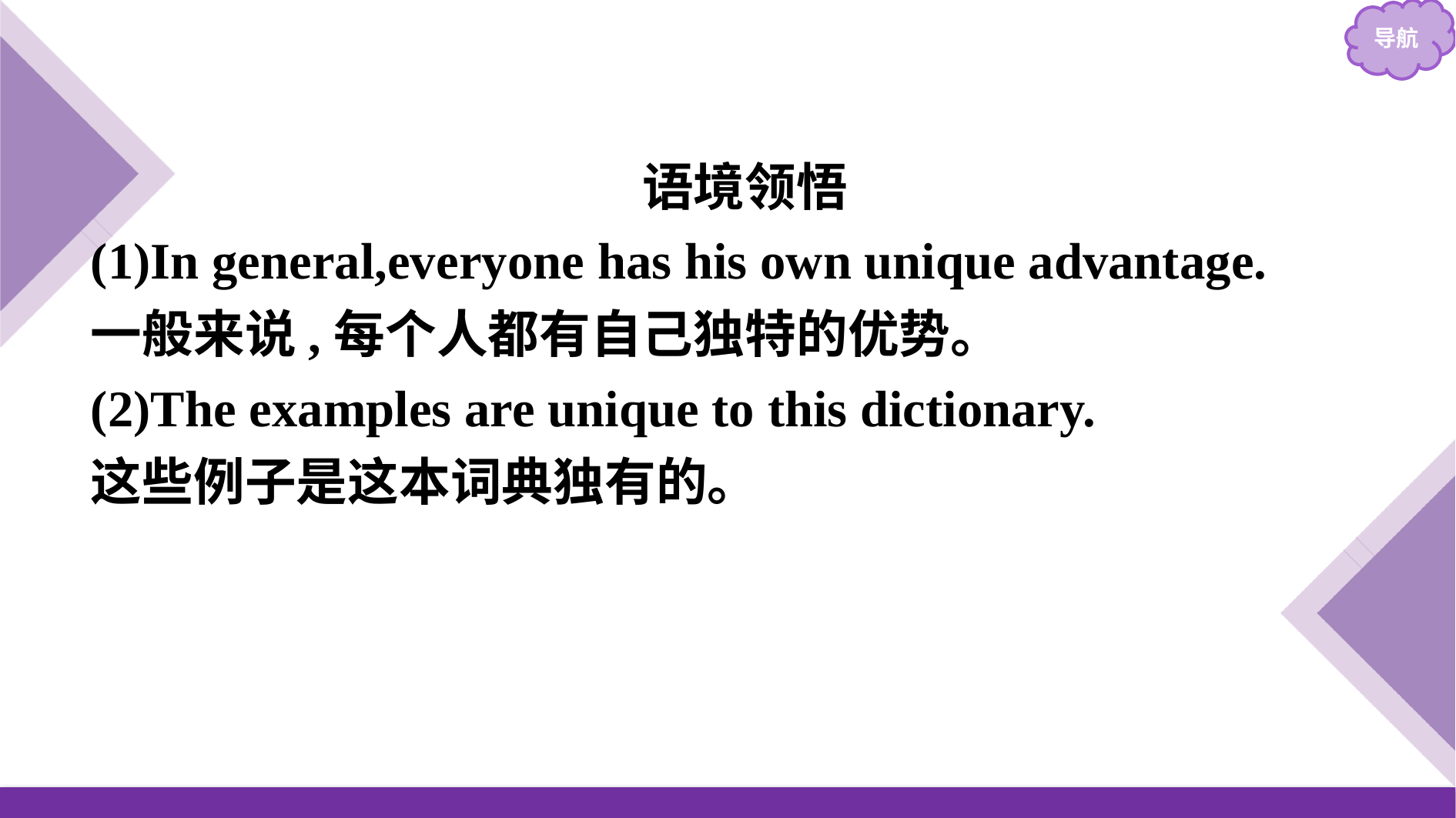

语境领悟
(1)In general,everyone has his own unique advantage.
一般来说,每个人都有自己独特的优势。
(2)The examples are unique to this dictionary.
这些例子是这本词典独有的。